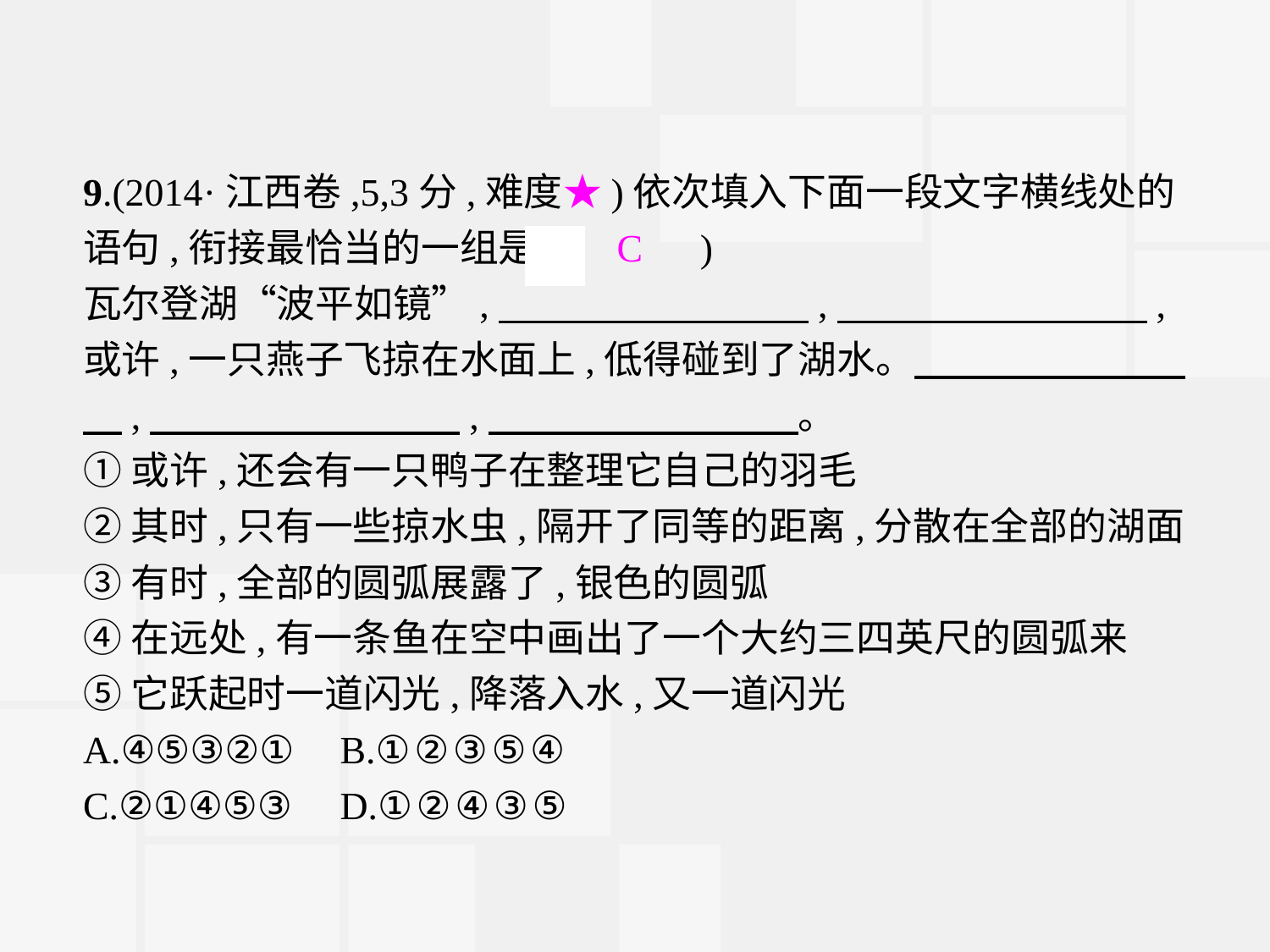

9.(2014·江西卷,5,3分,难度★)依次填入下面一段文字横线处的语句,衔接最恰当的一组是(　C　)
瓦尔登湖“波平如镜”,　　　　　　　　,　　　　　　　　,或许,一只燕子飞掠在水面上,低得碰到了湖水。　　　　　　　　,　　　　　　　　,　　　　　　　　。
①或许,还会有一只鸭子在整理它自己的羽毛
②其时,只有一些掠水虫,隔开了同等的距离,分散在全部的湖面
③有时,全部的圆弧展露了,银色的圆弧
④在远处,有一条鱼在空中画出了一个大约三四英尺的圆弧来
⑤它跃起时一道闪光,降落入水,又一道闪光
A.④⑤③②①	B.①②③⑤④
C.②①④⑤③	D.①②④③⑤